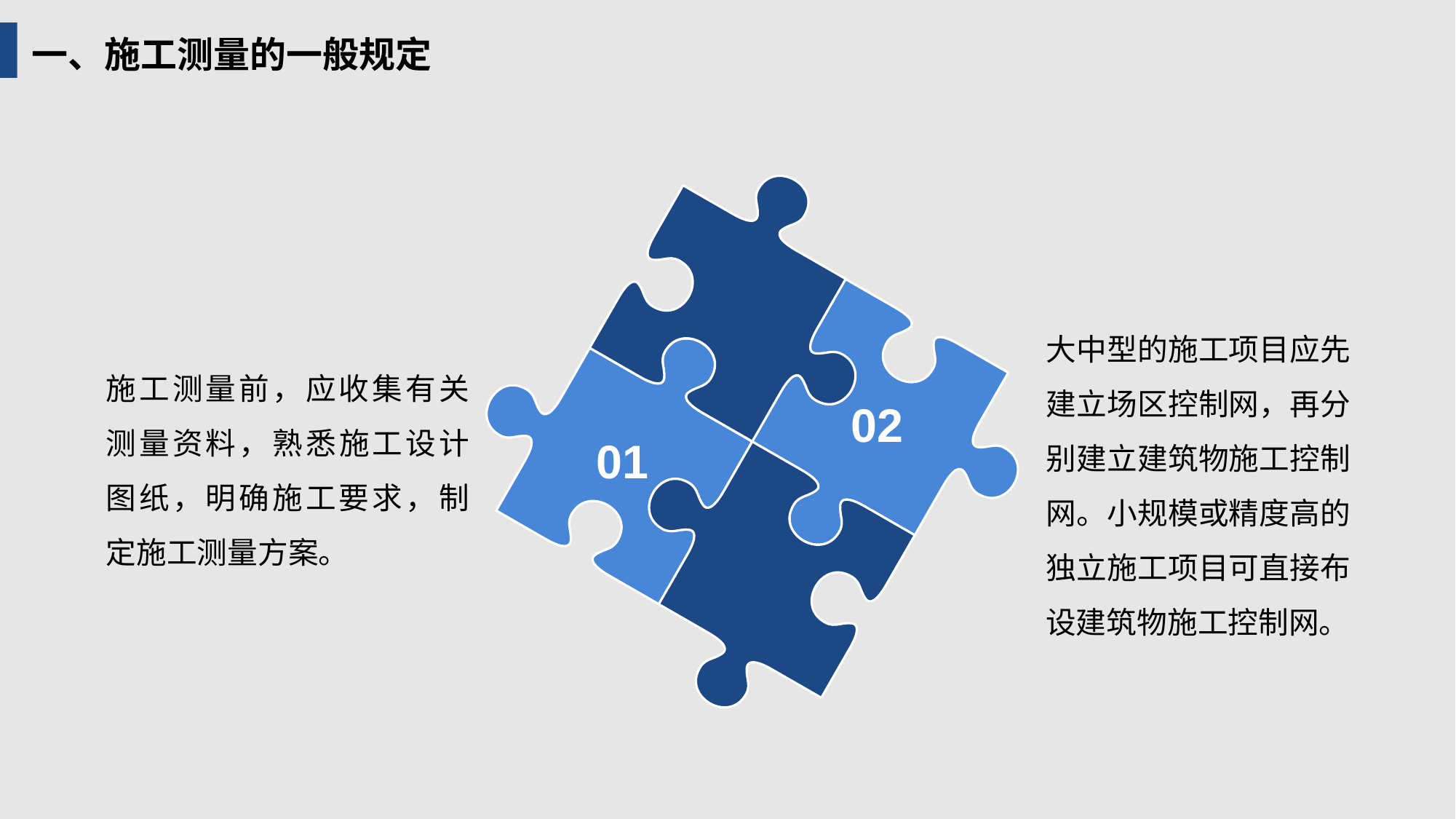

一、施工测量的一般规定

大中型的施工项目应先建立场区控制网，再分别建立建筑物施工控制网。小规模或精度高的独立施工项目可直接布设建筑物施工控制网。

施工测量前，应收集有关测量资料，熟悉施工设计图纸，明确施工要求，制定施工测量方案。
02
01